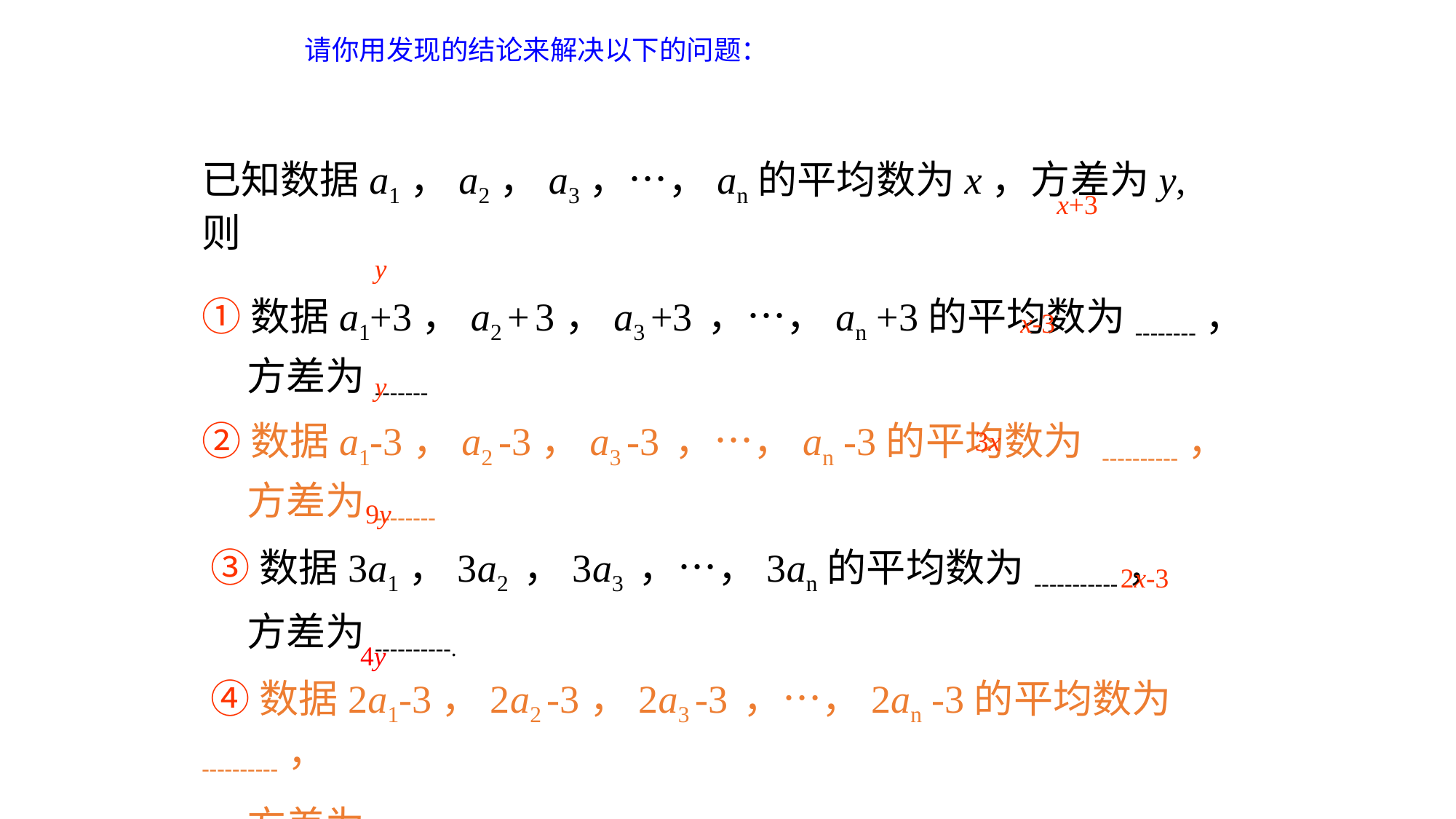

请你用发现的结论来解决以下的问题：

已知数据a1，a2，a3，…，an的平均数为x，方差为y,    则
①数据a1+3，a2 + 3，a3 +3 ，…，an +3的平均数为--------，
    方差为-------
②数据a1-3，a2 -3，a3 -3 ，…，an -3的平均数为 ----------，
    方差为--------
 ③数据3a1，3a2 ，3a3 ，…，3an的平均数为-----------，
    方差为----------.
 ④数据2a1-3，2a2 -3，2a3 -3 ，…，2an -3的平均数为 ----------，
    方差为---------.
x+3
y
x-3
y
3x
9y
2x-3
4y